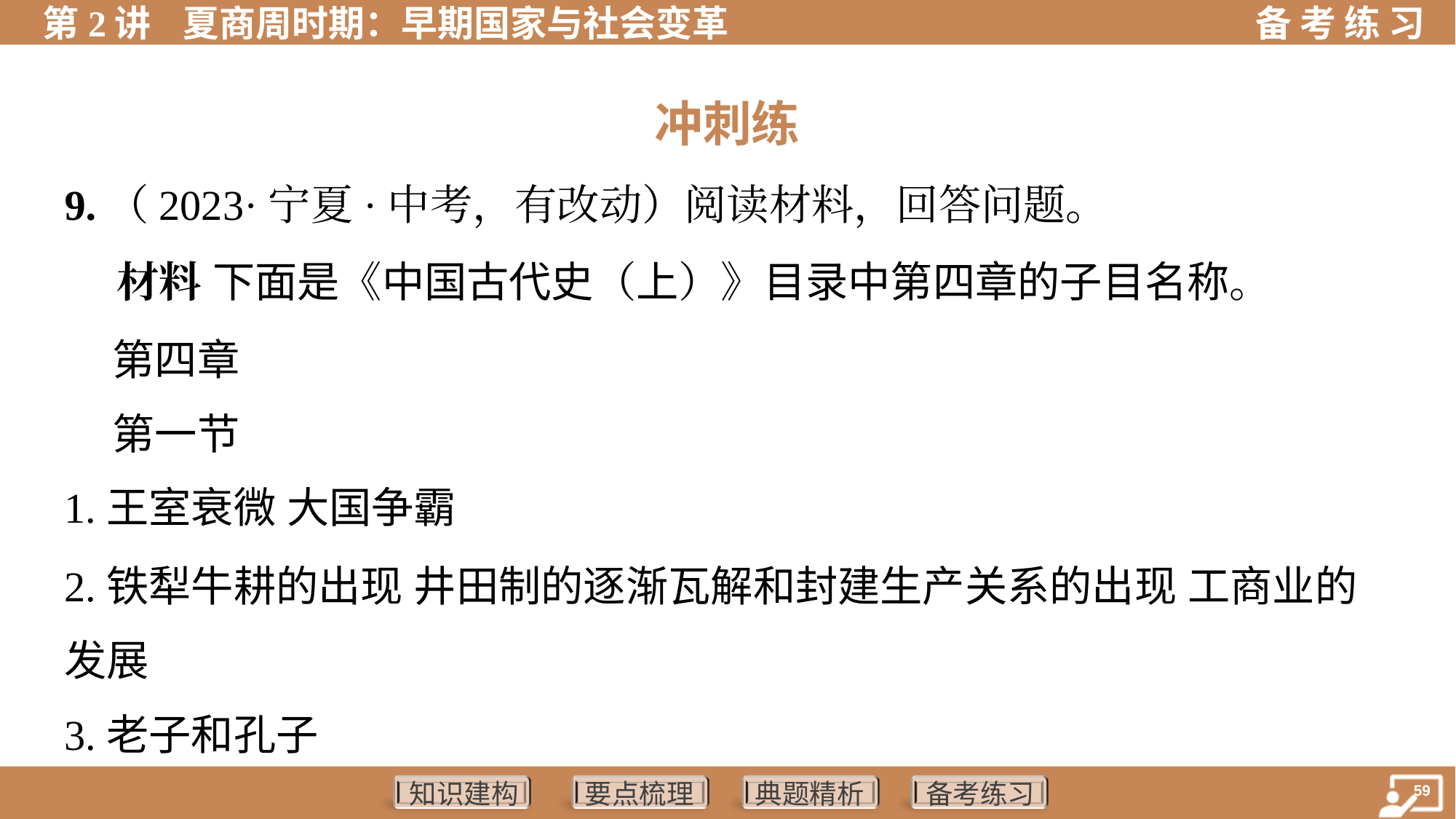

冲刺练
9.（2023·宁夏·中考，有改动）阅读材料，回答问题。
    材料 下面是《中国古代史（上）》目录中第四章的子目名称。
    第四章
    第一节
1.王室衰微 大国争霸
2.铁犁牛耕的出现 井田制的逐渐瓦解和封建生产关系的出现 工商业的
发展
3.老子和孔子